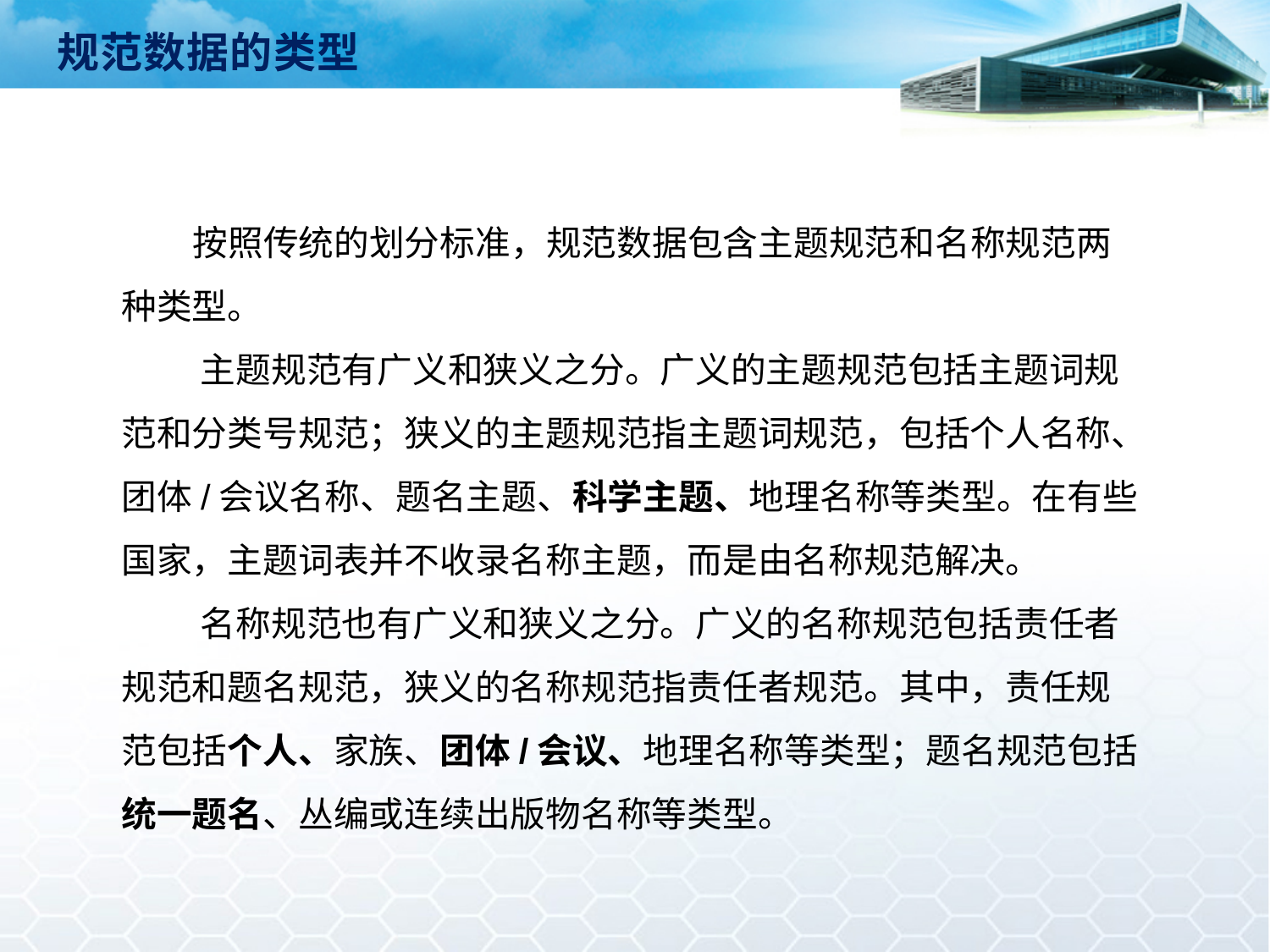

规范数据的类型

        按照传统的划分标准，规范数据包含主题规范和名称规范两种类型。
         主题规范有广义和狭义之分。广义的主题规范包括主题词规范和分类号规范；狭义的主题规范指主题词规范，包括个人名称、团体/会议名称、题名主题、科学主题、地理名称等类型。在有些国家，主题词表并不收录名称主题，而是由名称规范解决。
         名称规范也有广义和狭义之分。广义的名称规范包括责任者规范和题名规范，狭义的名称规范指责任者规范。其中，责任规范包括个人、家族、团体/会议、地理名称等类型；题名规范包括统一题名、丛编或连续出版物名称等类型。